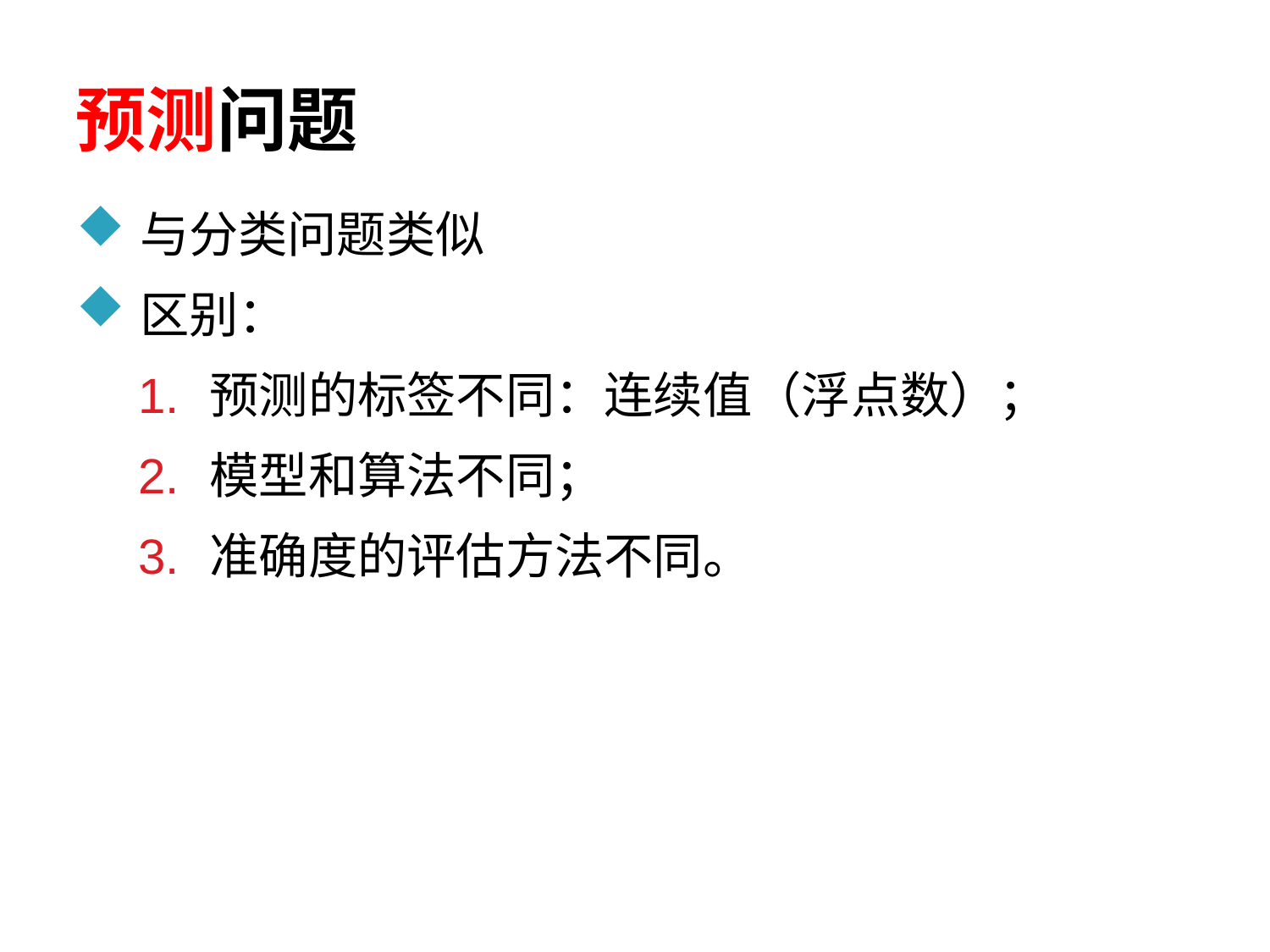

# 预测问题
与分类问题类似
区别：
预测的标签不同：连续值（浮点数）；
模型和算法不同；
准确度的评估方法不同。